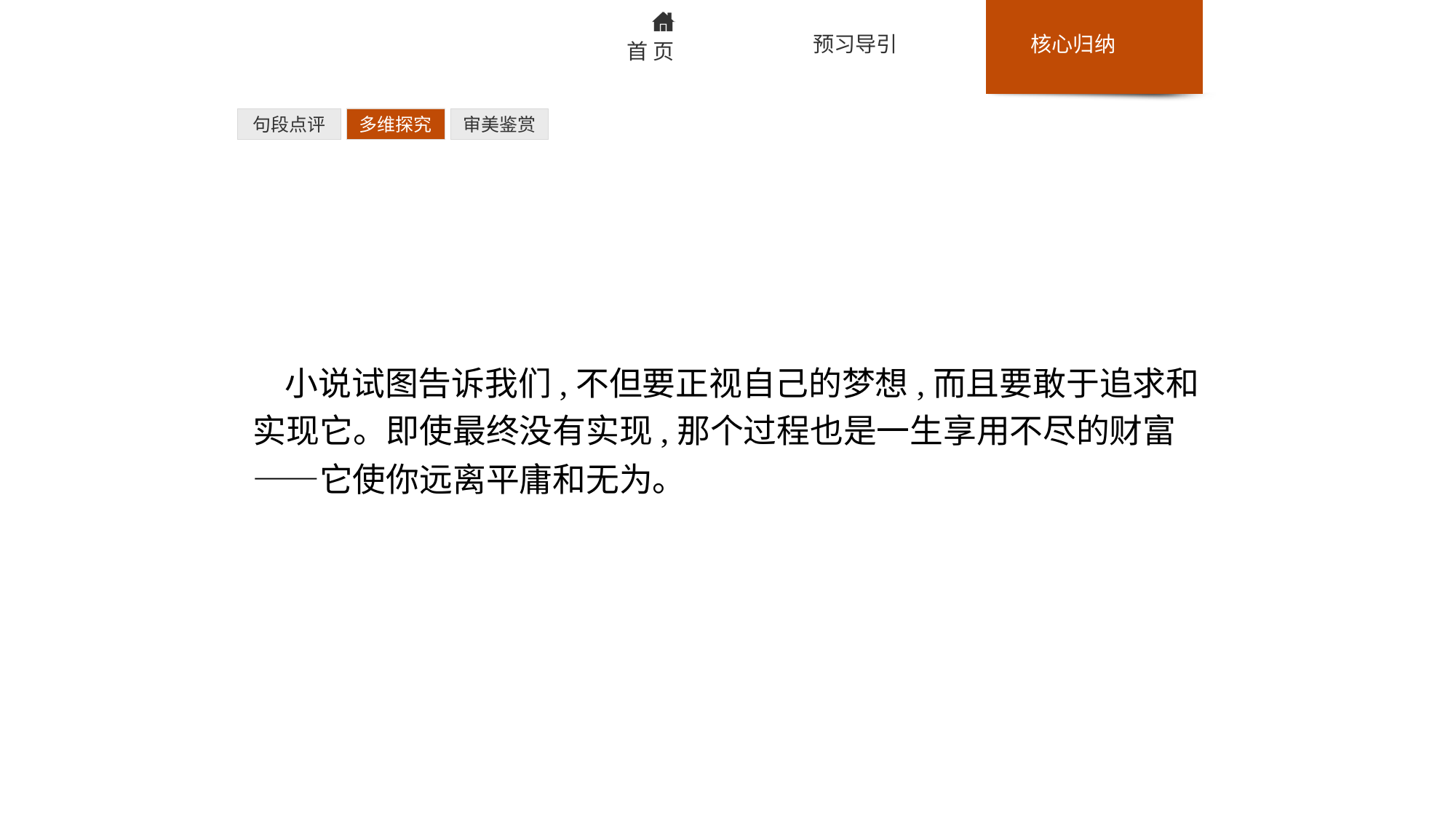

句段点评
多维探究
审美鉴赏
小说试图告诉我们,不但要正视自己的梦想,而且要敢于追求和实现它。即使最终没有实现,那个过程也是一生享用不尽的财富——它使你远离平庸和无为。